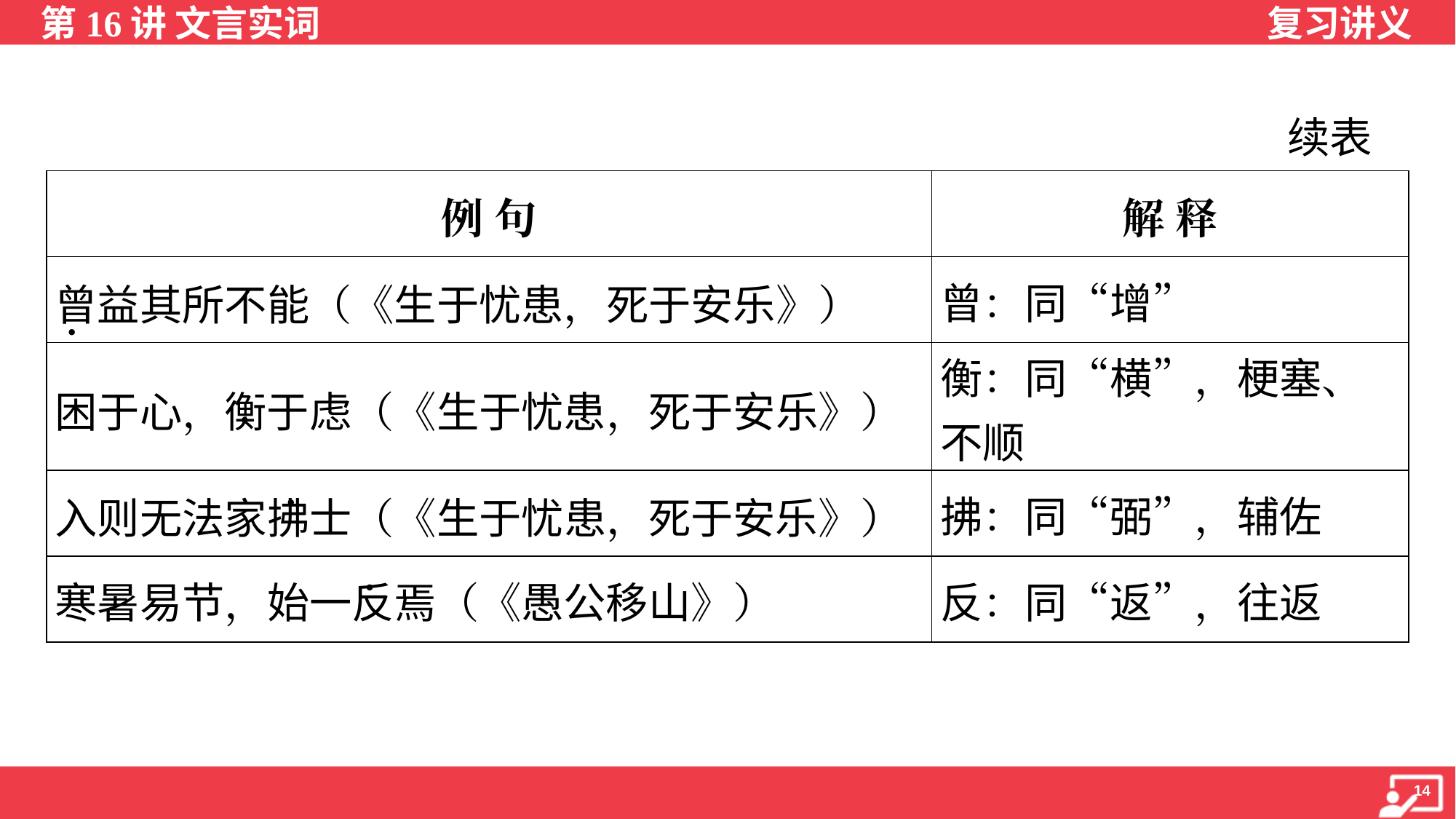

续表
| 例 句 | 解 释 |
| --- | --- |
| 曾益其所不能（《生于忧患，死于安乐》） | 曾：同“增” |
| 困于心，衡于虑（《生于忧患，死于安乐》） | 衡：同“横”，梗塞、不顺 |
| 入则无法家拂士（《生于忧患，死于安乐》） | 拂：同“弼”，辅佐 |
| 寒暑易节，始一反焉（《愚公移山》） | 反：同“返”，往返 |